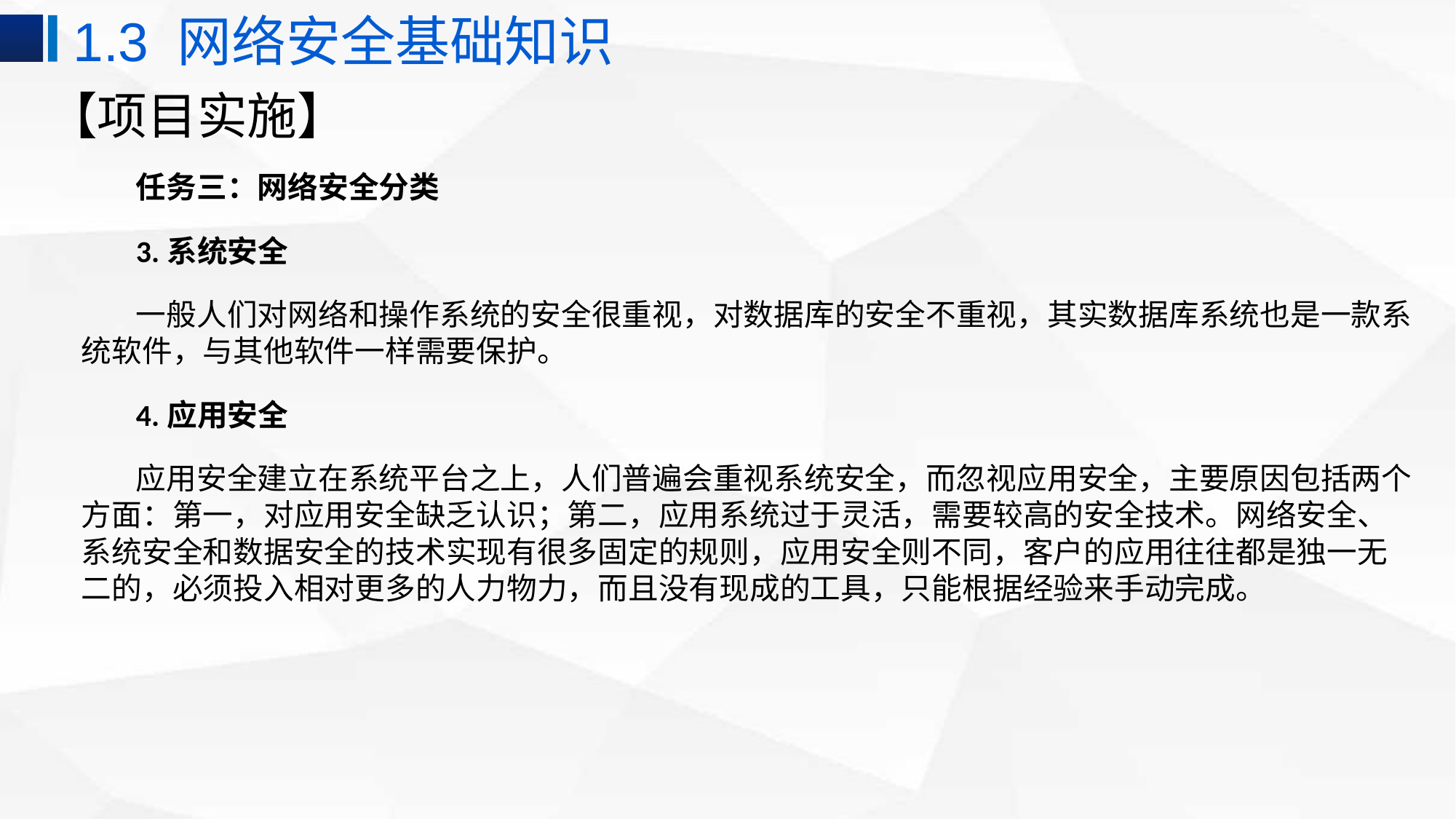

1.3 网络安全基础知识

# 【项目实施】
任务三：网络安全分类
3.系统安全
一般人们对网络和操作系统的安全很重视，对数据库的安全不重视，其实数据库系统也是一款系统软件，与其他软件一样需要保护。
4.应用安全
应用安全建立在系统平台之上，人们普遍会重视系统安全，而忽视应用安全，主要原因包括两个方面：第一，对应用安全缺乏认识；第二，应用系统过于灵活，需要较高的安全技术。网络安全、系统安全和数据安全的技术实现有很多固定的规则，应用安全则不同，客户的应用往往都是独一无二的，必须投入相对更多的人力物力，而且没有现成的工具，只能根据经验来手动完成。